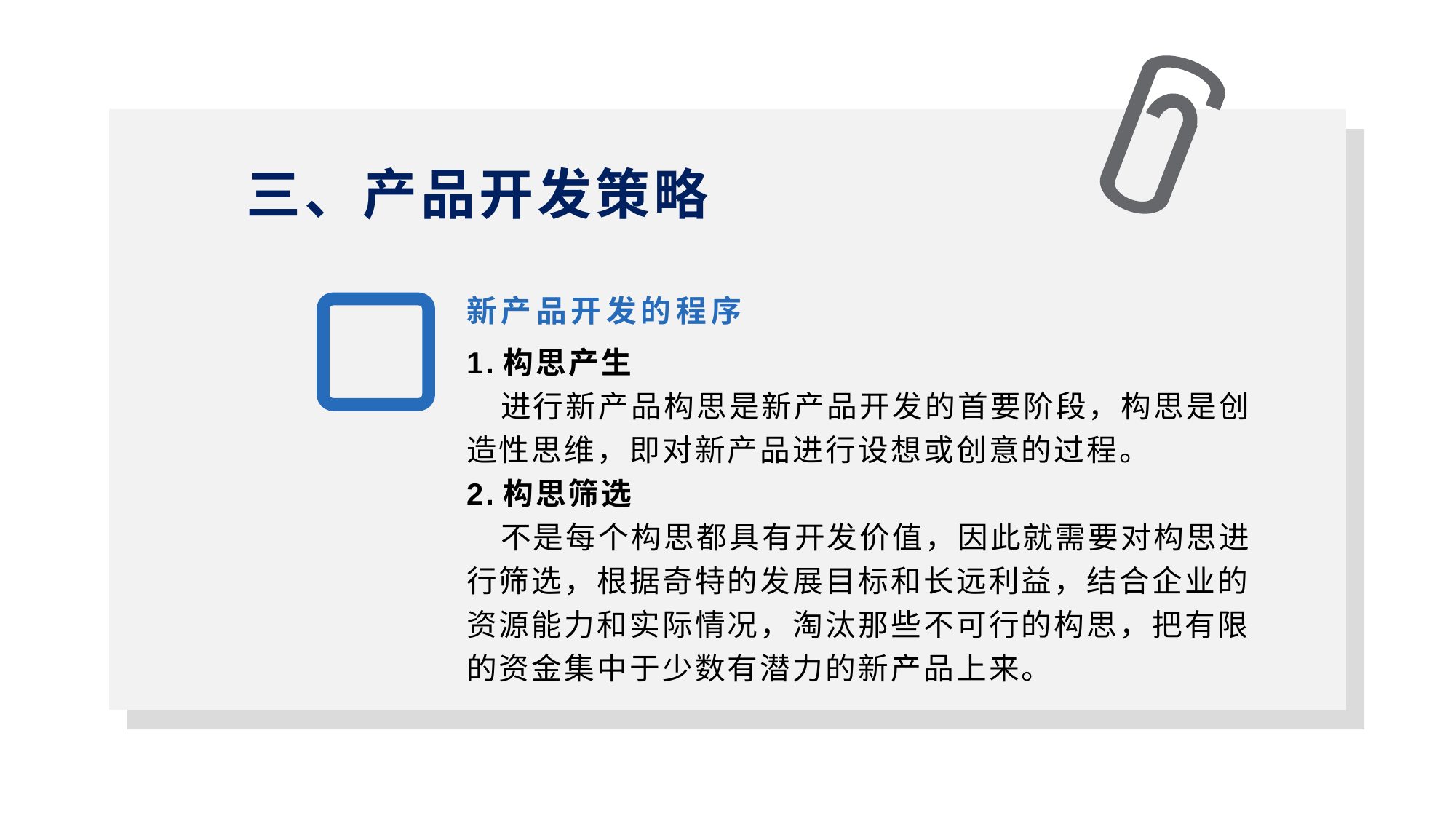

三、产品开发策略

1
新产品开发的程序

1.构思产生
   进行新产品构思是新产品开发的首要阶段，构思是创造性思维，即对新产品进行设想或创意的过程。
2.构思筛选
   不是每个构思都具有开发价值，因此就需要对构思进行筛选，根据奇特的发展目标和长远利益，结合企业的资源能力和实际情况，淘汰那些不可行的构思，把有限的资金集中于少数有潜力的新产品上来。